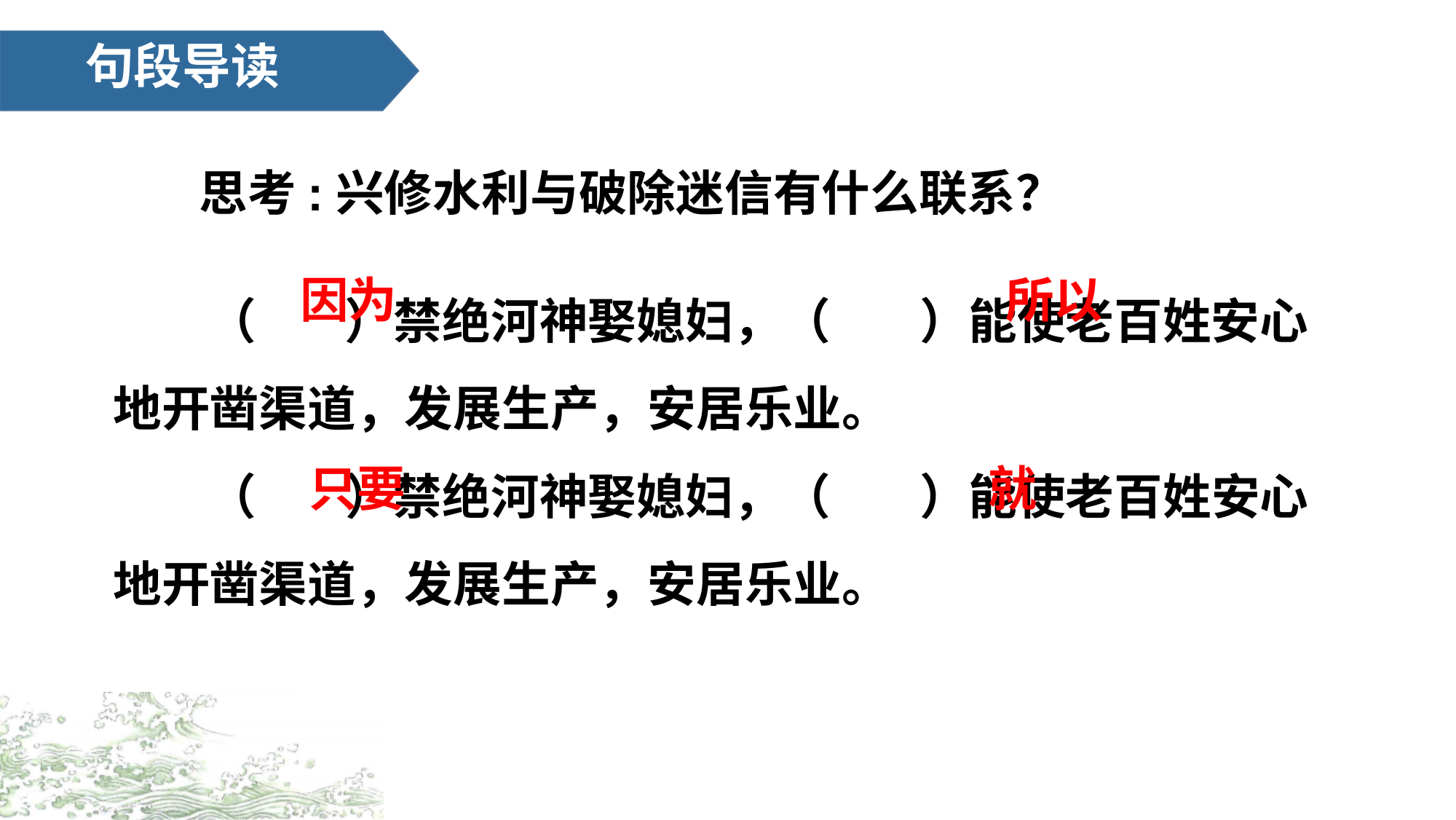

句段导读
# 思考:兴修水利与破除迷信有什么联系？
（        ）禁绝河神娶媳妇，（        ）能使老百姓安心地开凿渠道，发展生产，安居乐业。
（        ）禁绝河神娶媳妇，（        ）能使老百姓安心地开凿渠道，发展生产，安居乐业。

因为
所以
就
只要